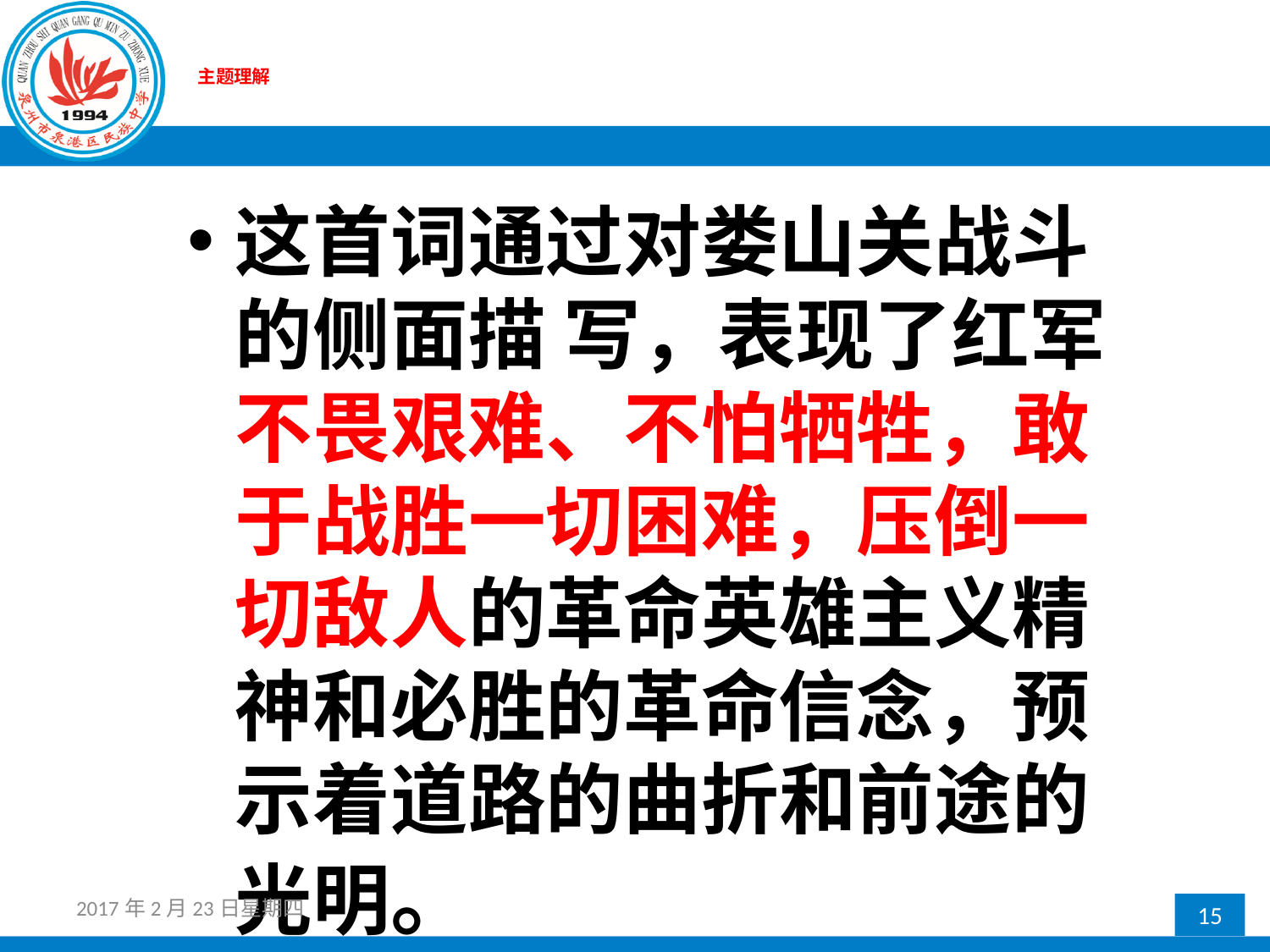

# 主题理解
这首词通过对娄山关战斗的侧面描 写，表现了红军不畏艰难、不怕牺牲，敢于战胜一切困难，压倒一切敌人的革命英雄主义精神和必胜的革命信念，预示着道路的曲折和前途的光明。
2017年2月23日星期四